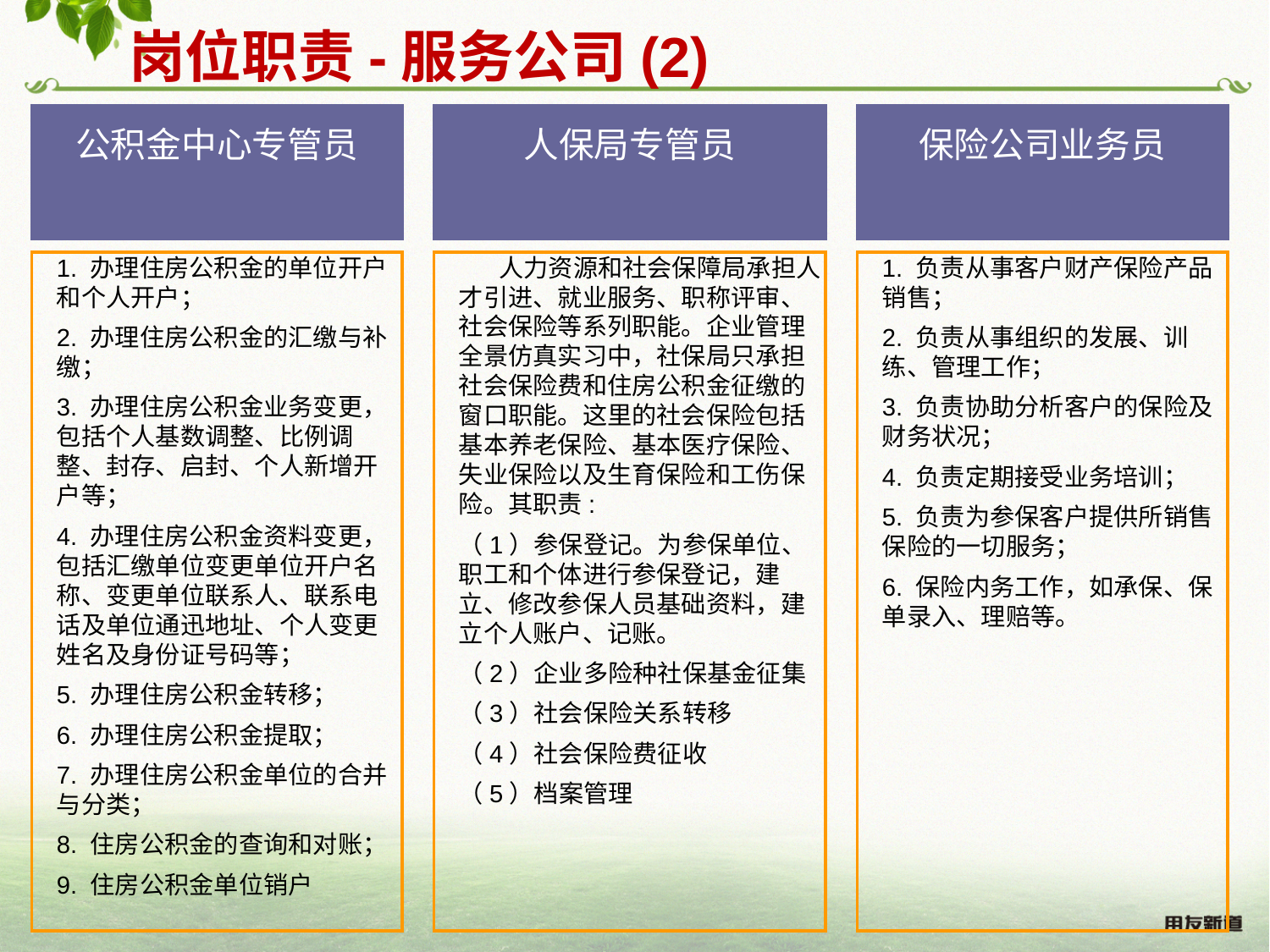

岗位职责-服务公司(2)
公积金中心专管员

人保局专管员
1. 办理住房公积金的单位开户和个人开户；
2. 办理住房公积金的汇缴与补缴；
3. 办理住房公积金业务变更，包括个人基数调整、比例调整、封存、启封、个人新增开户等；
4. 办理住房公积金资料变更，包括汇缴单位变更单位开户名称、变更单位联系人、联系电话及单位通迅地址、个人变更姓名及身份证号码等；
5. 办理住房公积金转移；
6. 办理住房公积金提取；
7. 办理住房公积金单位的合并与分类；
8. 住房公积金的查询和对账；
9. 住房公积金单位销户
      人力资源和社会保障局承担人才引进、就业服务、职称评审、社会保险等系列职能。企业管理全景仿真实习中，社保局只承担社会保险费和住房公积金征缴的窗口职能。这里的社会保险包括基本养老保险、基本医疗保险、失业保险以及生育保险和工伤保险。其职责:
（1）参保登记。为参保单位、职工和个体进行参保登记，建立、修改参保人员基础资料，建立个人账户、记账。
（2）企业多险种社保基金征集
（3）社会保险关系转移
（4）社会保险费征收
（5）档案管理
1. 负责从事客户财产保险产品销售；
2. 负责从事组织的发展、训练、管理工作；
3. 负责协助分析客户的保险及财务状况；
4. 负责定期接受业务培训；
5. 负责为参保客户提供所销售保险的一切服务；
6. 保险内务工作，如承保、保单录入、理赔等。
保险公司业务员